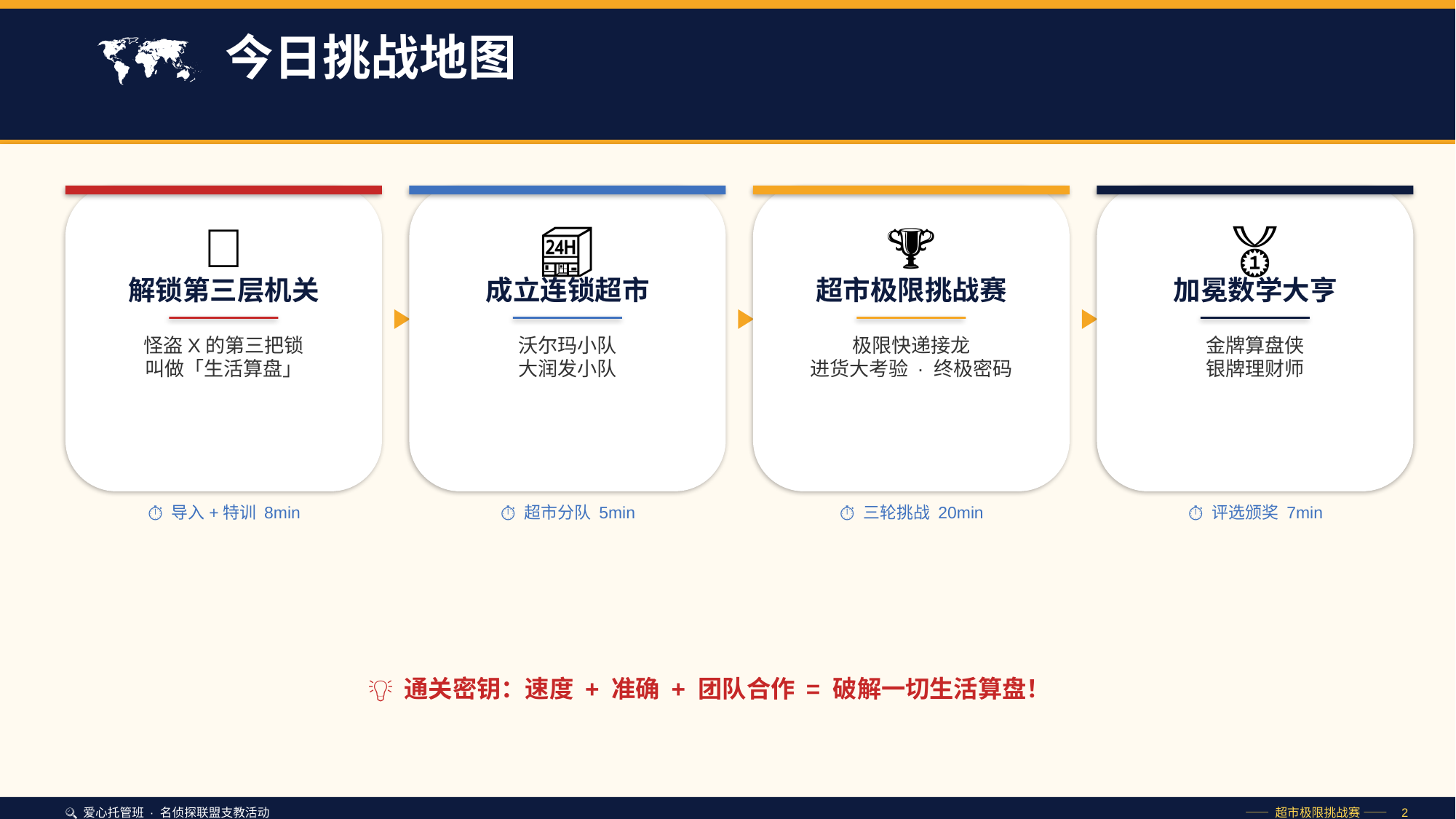

🗺️ 今日挑战地图

🧮
🏪
🏆
🥇
解锁第三层机关
成立连锁超市
超市极限挑战赛
加冕数学大亨
▶
▶
▶

怪盗X的第三把锁
叫做「生活算盘」
沃尔玛小队
大润发小队
极限快递接龙
进货大考验 · 终极密码
金牌算盘侠
银牌理财师
⏱ 导入+特训 8min
⏱ 超市分队 5min
⏱ 三轮挑战 20min
⏱ 评选颁奖 7min
💡 通关密钥：速度 + 准确 + 团队合作 = 破解一切生活算盘！

🔍 爱心托管班 · 名侦探联盟支教活动
—— 超市极限挑战赛 ——    2